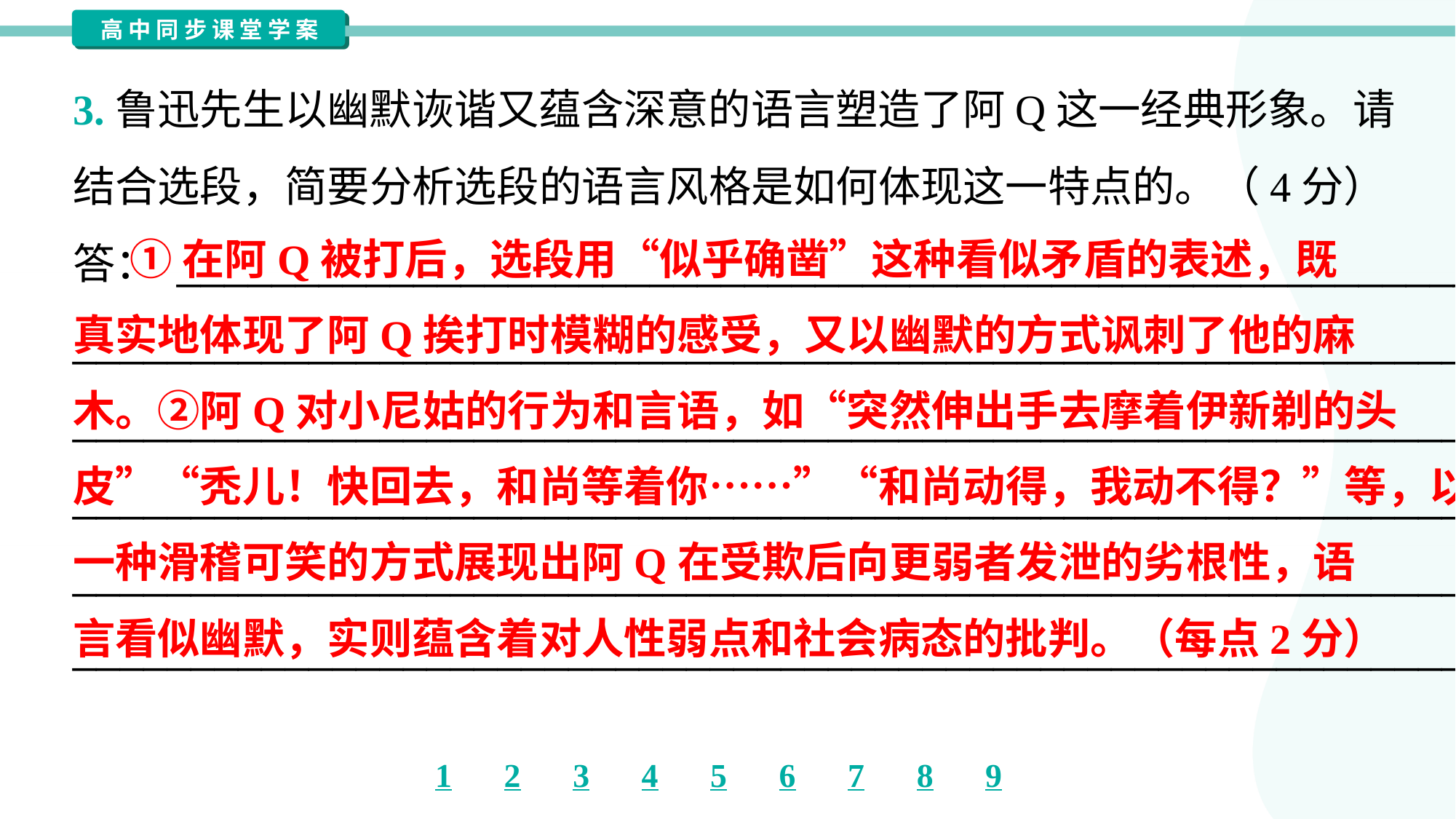

3.鲁迅先生以幽默诙谐又蕴含深意的语言塑造了阿Q这一经典形象。请
结合选段，简要分析选段的语言风格是如何体现这一特点的。（4分）
答： ________________________________________________________
_____________________________________________________________
_____________________________________________________________
_____________________________________________________________
_____________________________________________________________
_____________________________________________________________
      ①在阿Q被打后，选段用“似乎确凿”这种看似矛盾的表述，既
真实地体现了阿Q挨打时模糊的感受，又以幽默的方式讽刺了他的麻
木。②阿Q对小尼姑的行为和言语，如“突然伸出手去摩着伊新剃的头
皮”“秃儿！快回去，和尚等着你……”“和尚动得，我动不得？”等，以
一种滑稽可笑的方式展现出阿Q在受欺后向更弱者发泄的劣根性，语
言看似幽默，实则蕴含着对人性弱点和社会病态的批判。（每点2分）